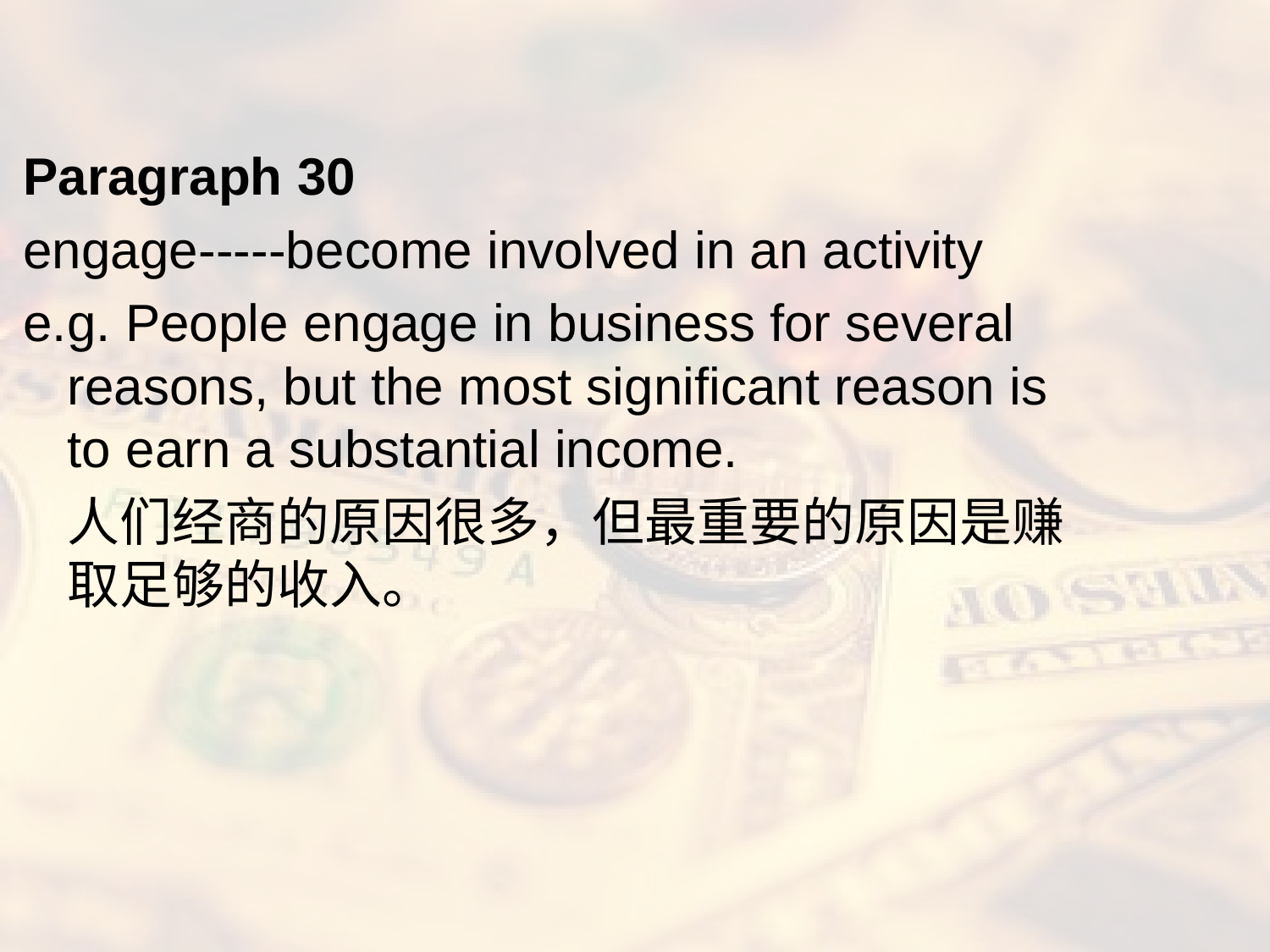

#
Paragraph 30
engage-----become involved in an activity
e.g. People engage in business for several reasons, but the most significant reason is to earn a substantial income.
	人们经商的原因很多，但最重要的原因是赚取足够的收入。